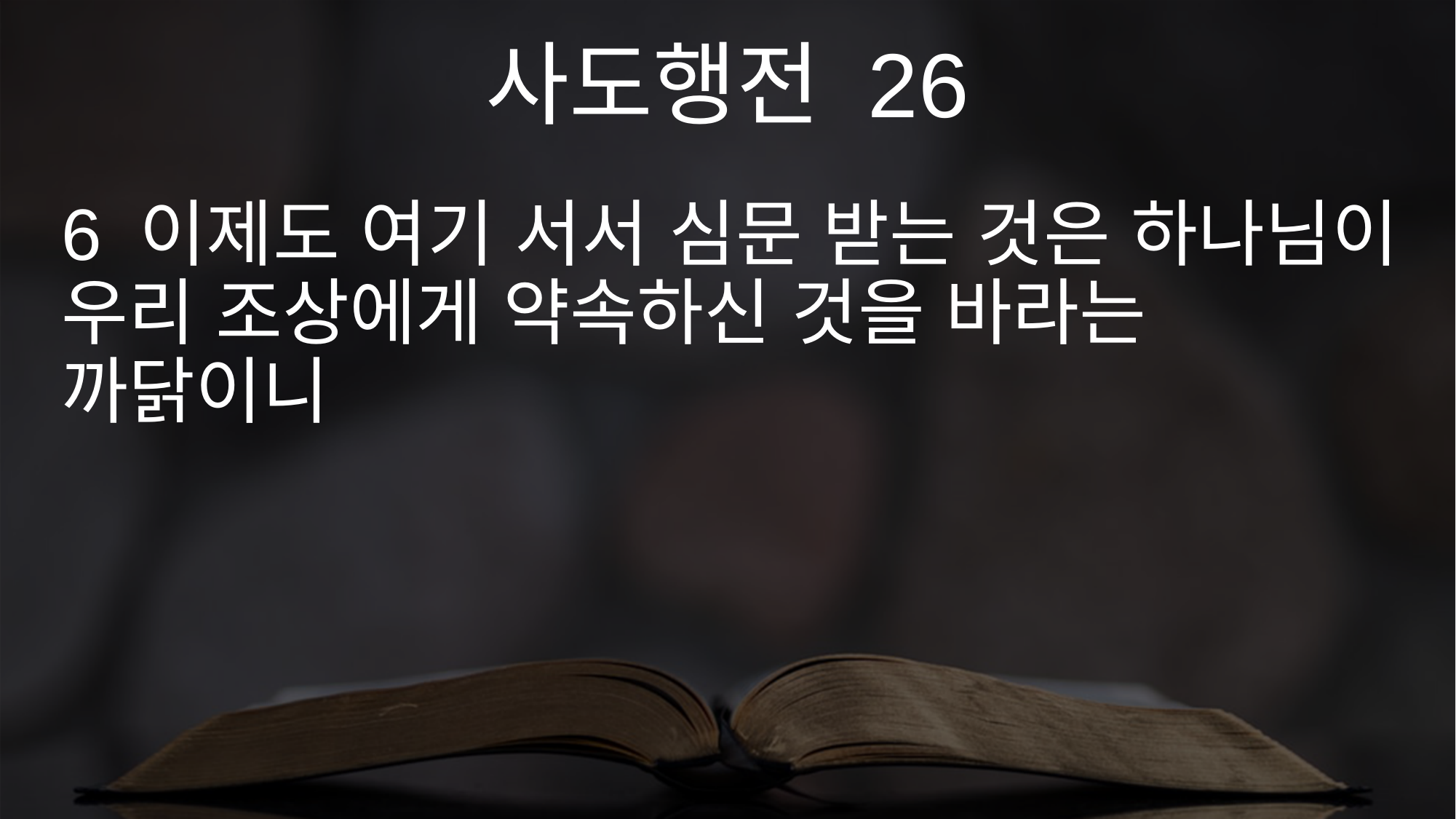

사도행전 26
6 이제도 여기 서서 심문 받는 것은 하나님이 우리 조상에게 약속하신 것을 바라는 까닭이니